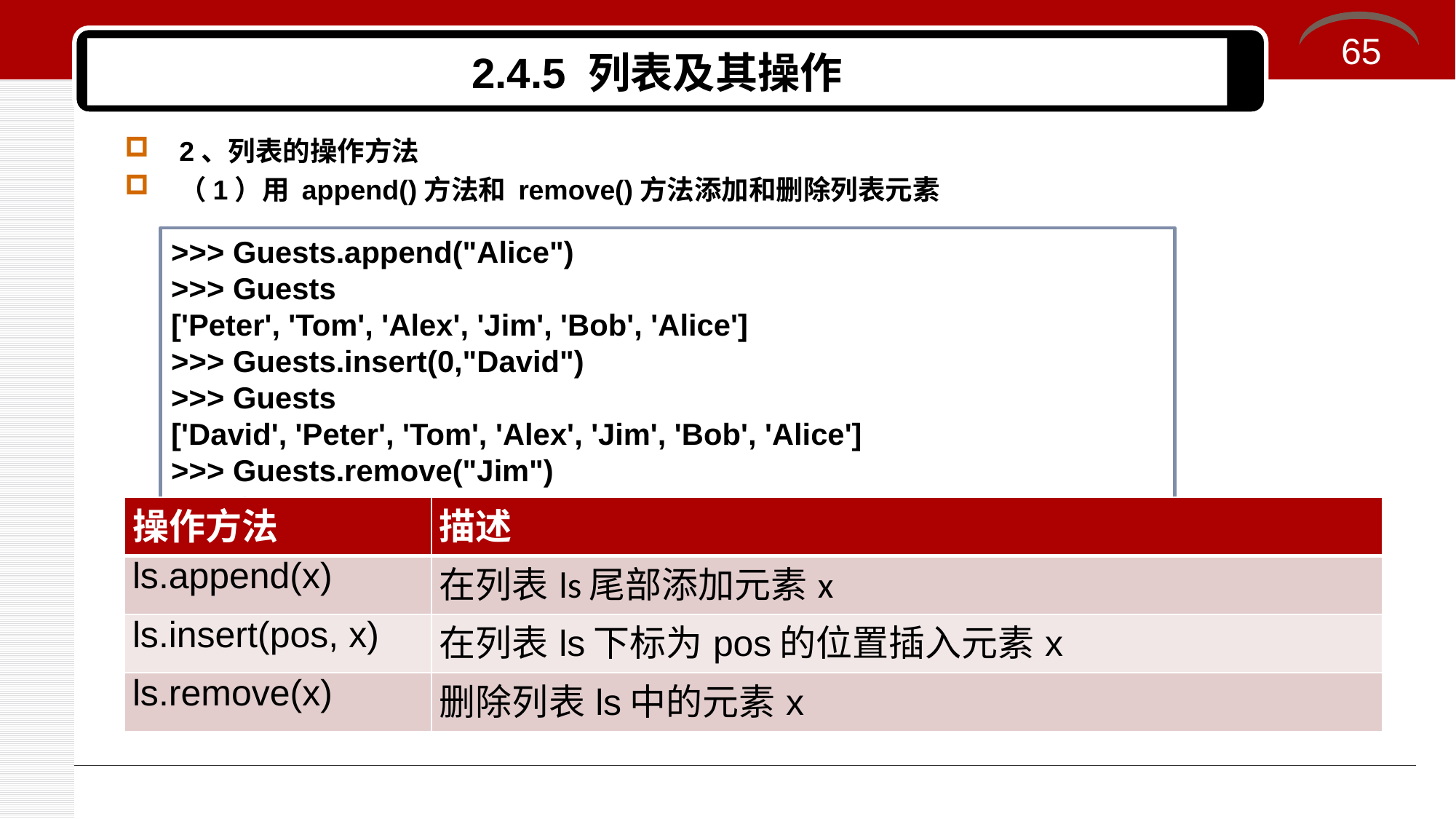

65
# 2.4.5 列表及其操作
2、列表的操作方法
（1）用 append()方法和 remove()方法添加和删除列表元素

>>> Guests.append("Alice")
>>> Guests
['Peter', 'Tom', 'Alex', 'Jim', 'Bob', 'Alice']
>>> Guests.insert(0,"David")
>>> Guests
['David', 'Peter', 'Tom', 'Alex', 'Jim', 'Bob', 'Alice']
>>> Guests.remove("Jim")
>>> Guests
['David', 'Peter', 'Tom', 'Alex', 'Bob', 'Alice']
| 操作方法 | 描述 |
| --- | --- |
| ls.append(x) | 在列表ls尾部添加元素x |
| ls.insert(pos, x) | 在列表ls下标为pos的位置插入元素x |
| ls.remove(x) | 删除列表ls中的元素x |